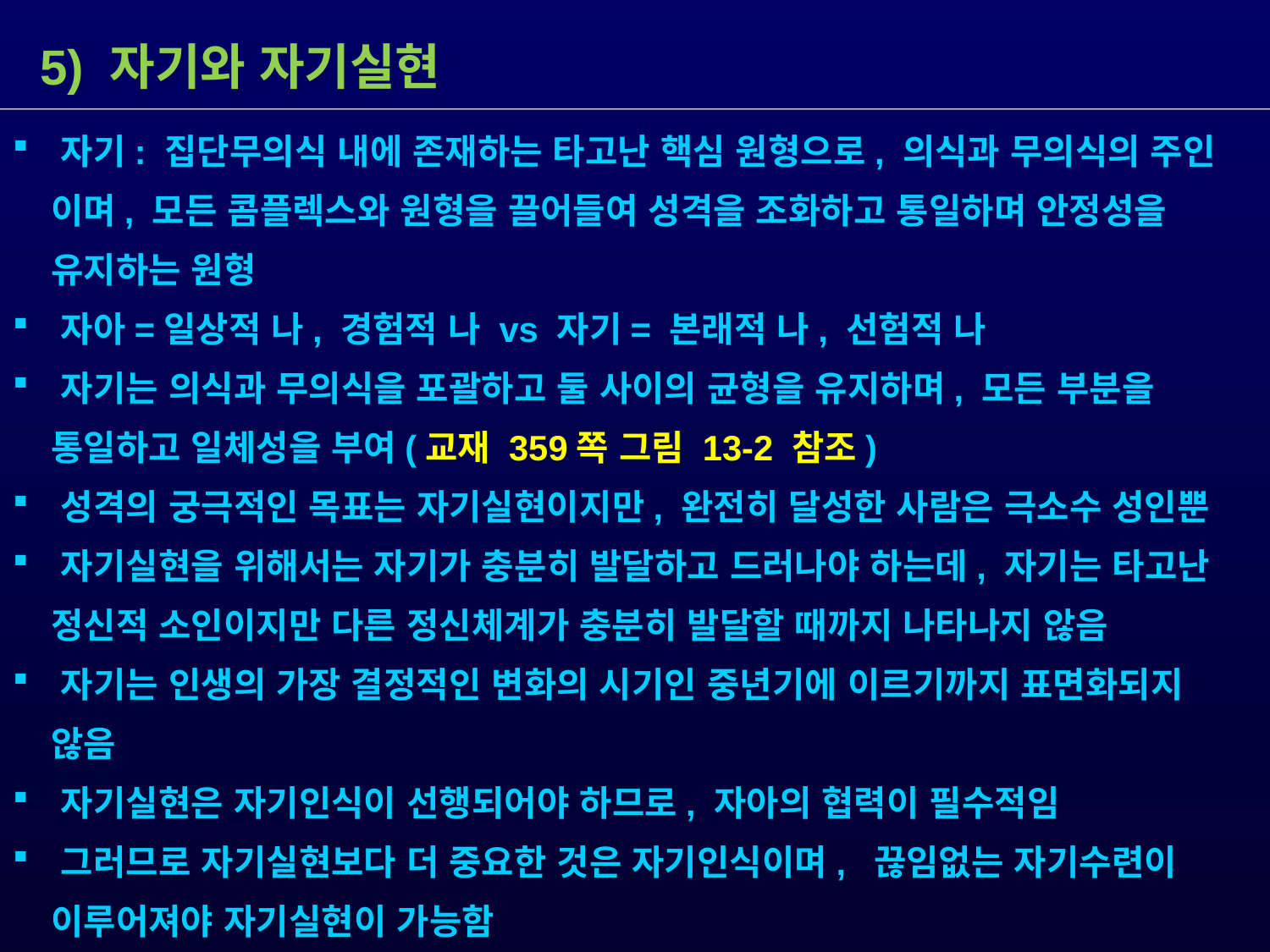

5) 자기와 자기실현
 자기: 집단무의식 내에 존재하는 타고난 핵심 원형으로, 의식과 무의식의 주인
   이며, 모든 콤플렉스와 원형을 끌어들여 성격을 조화하고 통일하며 안정성을
   유지하는 원형
 자아=일상적 나, 경험적 나 vs 자기= 본래적 나, 선험적 나
 자기는 의식과 무의식을 포괄하고 둘 사이의 균형을 유지하며, 모든 부분을
   통일하고 일체성을 부여(교재 359쪽 그림 13-2 참조)
 성격의 궁극적인 목표는 자기실현이지만, 완전히 달성한 사람은 극소수 성인뿐
 자기실현을 위해서는 자기가 충분히 발달하고 드러나야 하는데, 자기는 타고난
   정신적 소인이지만 다른 정신체계가 충분히 발달할 때까지 나타나지 않음
 자기는 인생의 가장 결정적인 변화의 시기인 중년기에 이르기까지 표면화되지
   않음
 자기실현은 자기인식이 선행되어야 하므로, 자아의 협력이 필수적임
 그러므로 자기실현보다 더 중요한 것은 자기인식이며,  끊임없는 자기수련이
   이루어져야 자기실현이 가능함